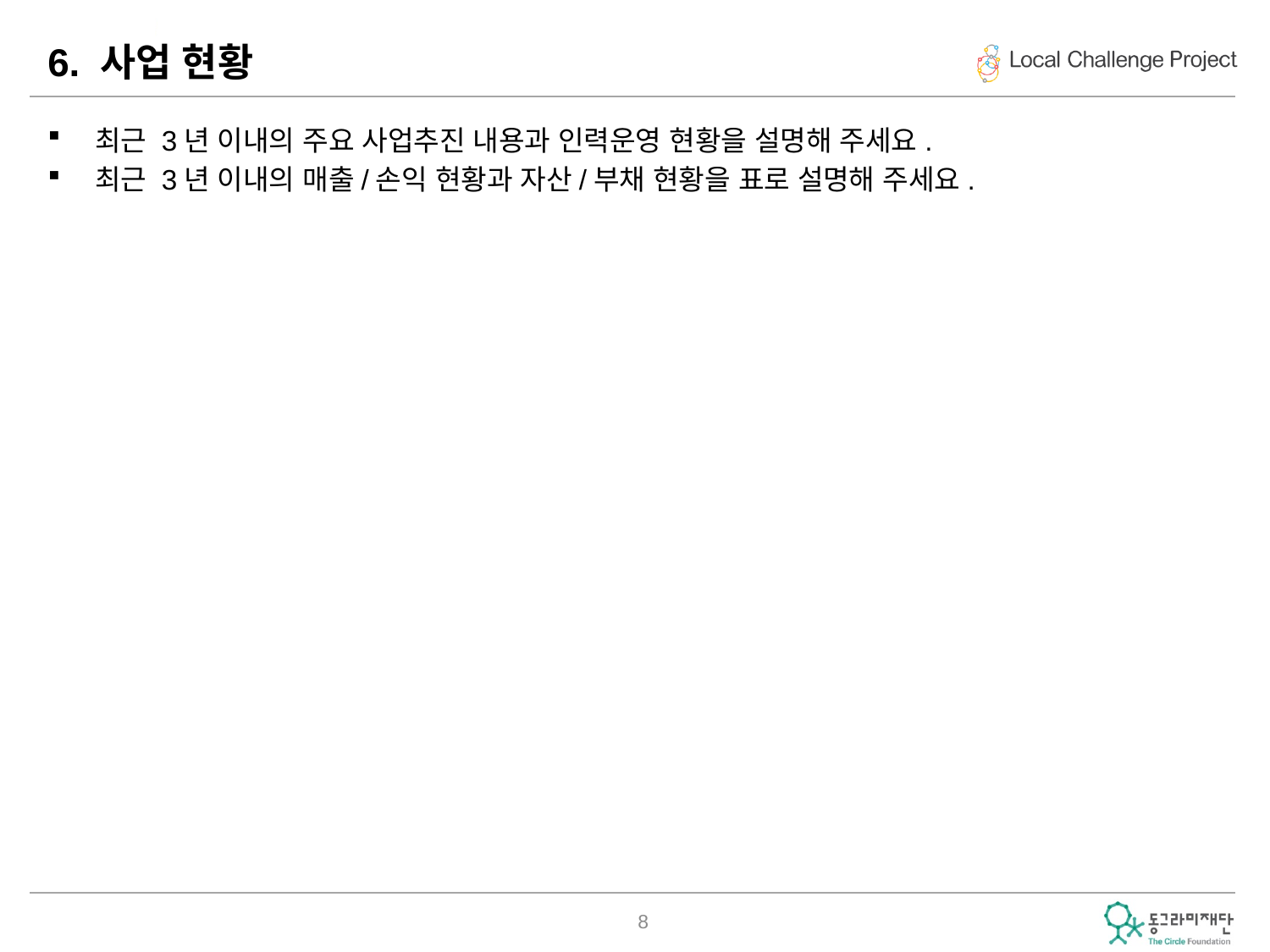

# 6. 사업 현황
최근 3년 이내의 주요 사업추진 내용과 인력운영 현황을 설명해 주세요.
최근 3년 이내의 매출/손익 현황과 자산/부채 현황을 표로 설명해 주세요.
8